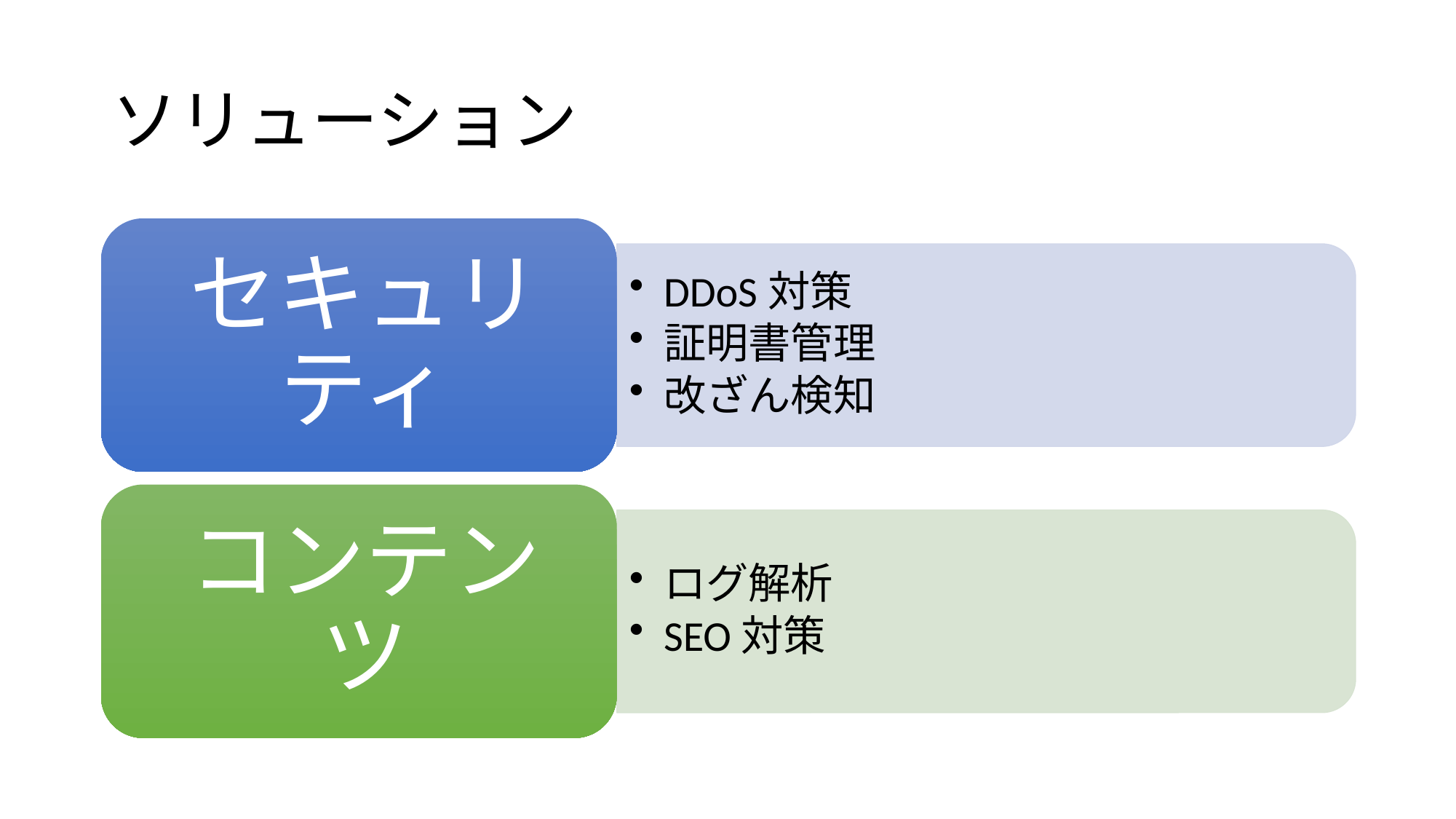

# ソリューション
DDoS対策
証明書管理
改ざん検知
セキュリティ
ログ解析
SEO対策
コンテンツ